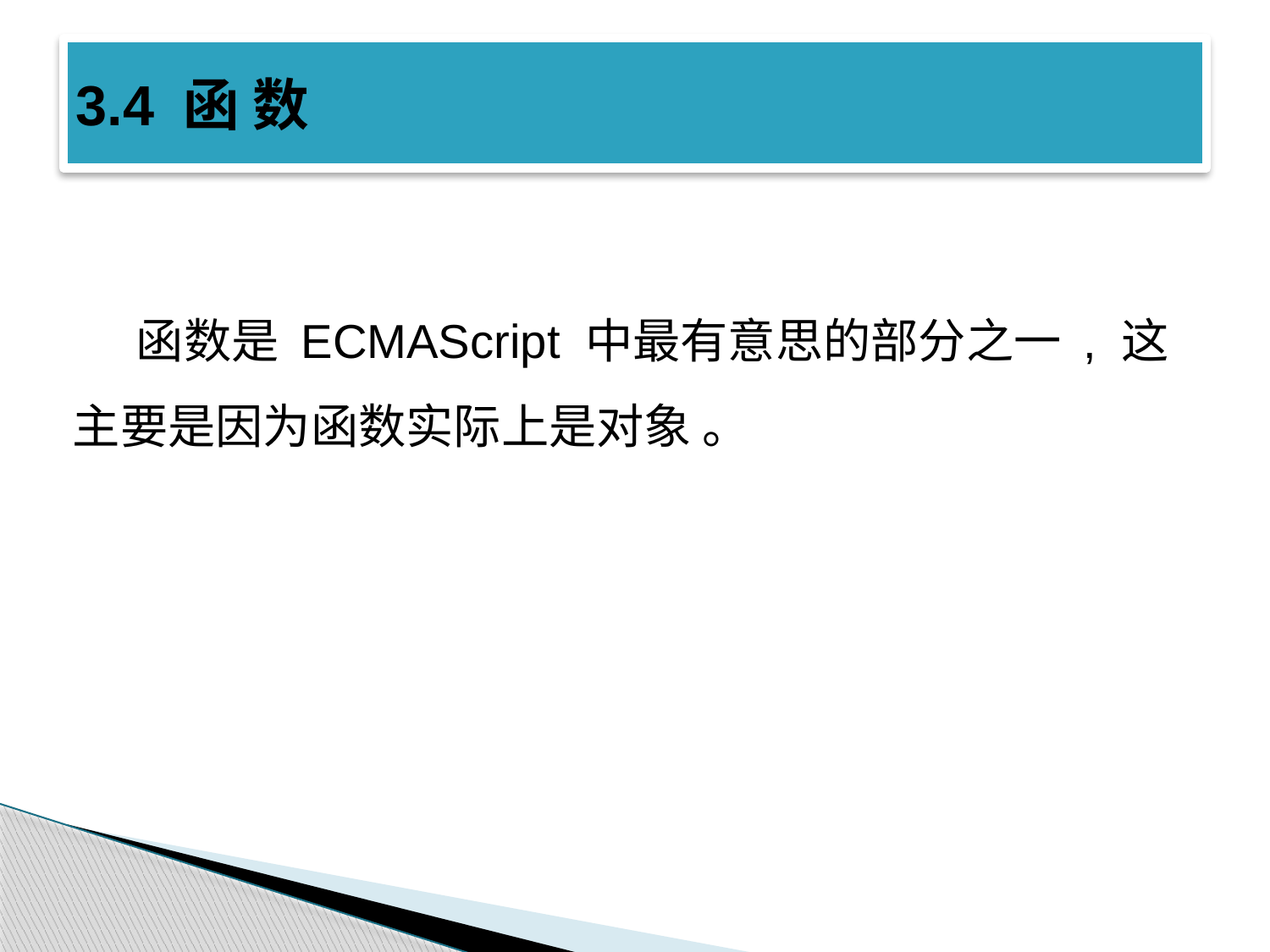

# 3.4 函 数
函数是 ECMAScript 中最有意思的部分之一 , 这主要是因为函数实际上是对象 。